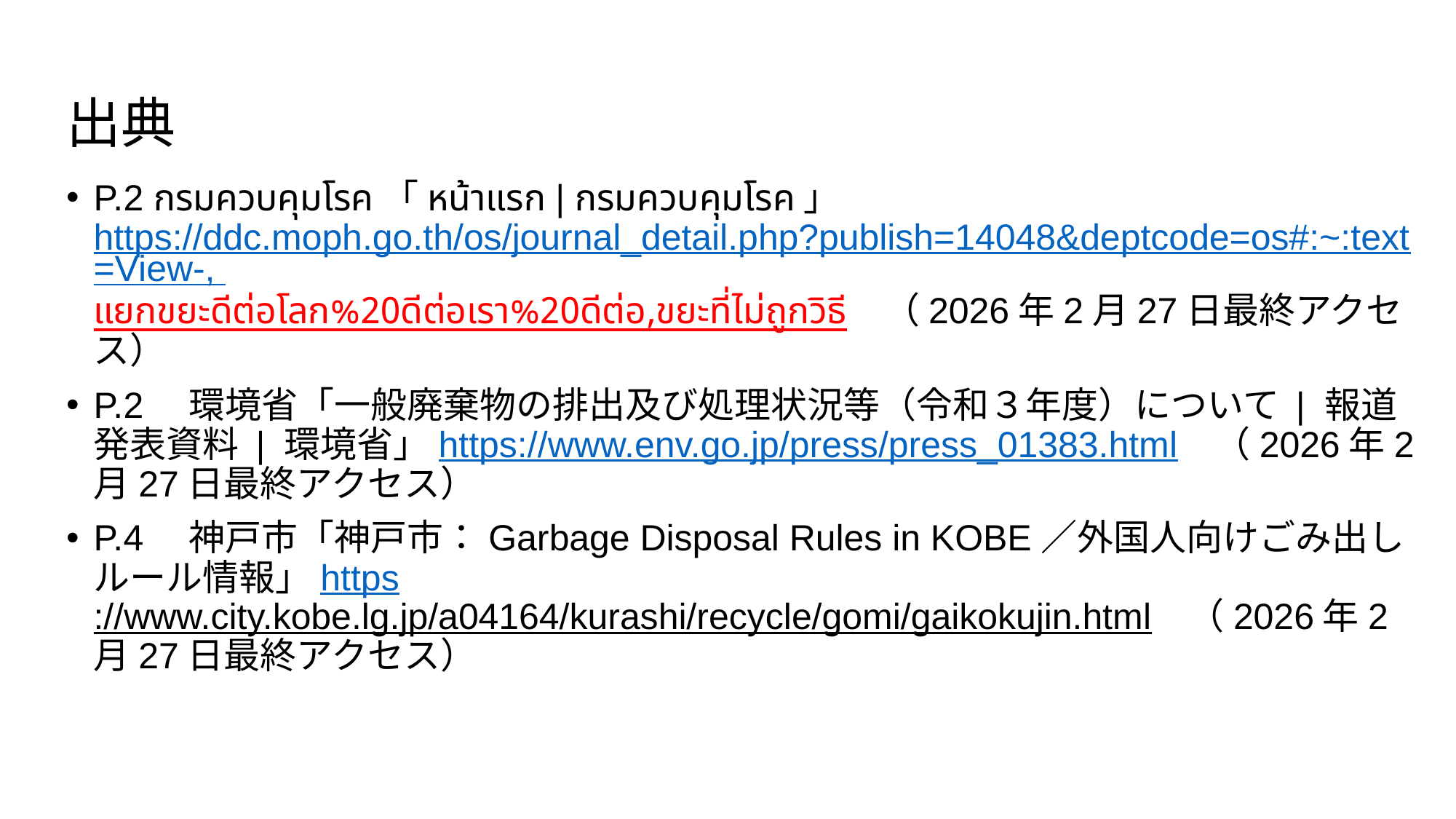

# 出典
P.2 กรมควบคุมโรค「หน้าแรก | กรมควบคุมโรค」https://ddc.moph.go.th/os/journal_detail.php?publish=14048&deptcode=os#:~:text=View-, แยกขยะดีต่อโลก%20ดีต่อเรา%20ดีต่อ,ขยะที่ไม่ถูกวิธี　（2026年2月27日最終アクセス）
P.2　環境省「一般廃棄物の排出及び処理状況等（令和３年度）について | 報道発表資料 | 環境省」https://www.env.go.jp/press/press_01383.html　（2026年2月27日最終アクセス）
P.4　神戸市「神戸市：Garbage Disposal Rules in KOBE／外国人向けごみ出しルール情報」https://www.city.kobe.lg.jp/a04164/kurashi/recycle/gomi/gaikokujin.html　（2026年2月27日最終アクセス）